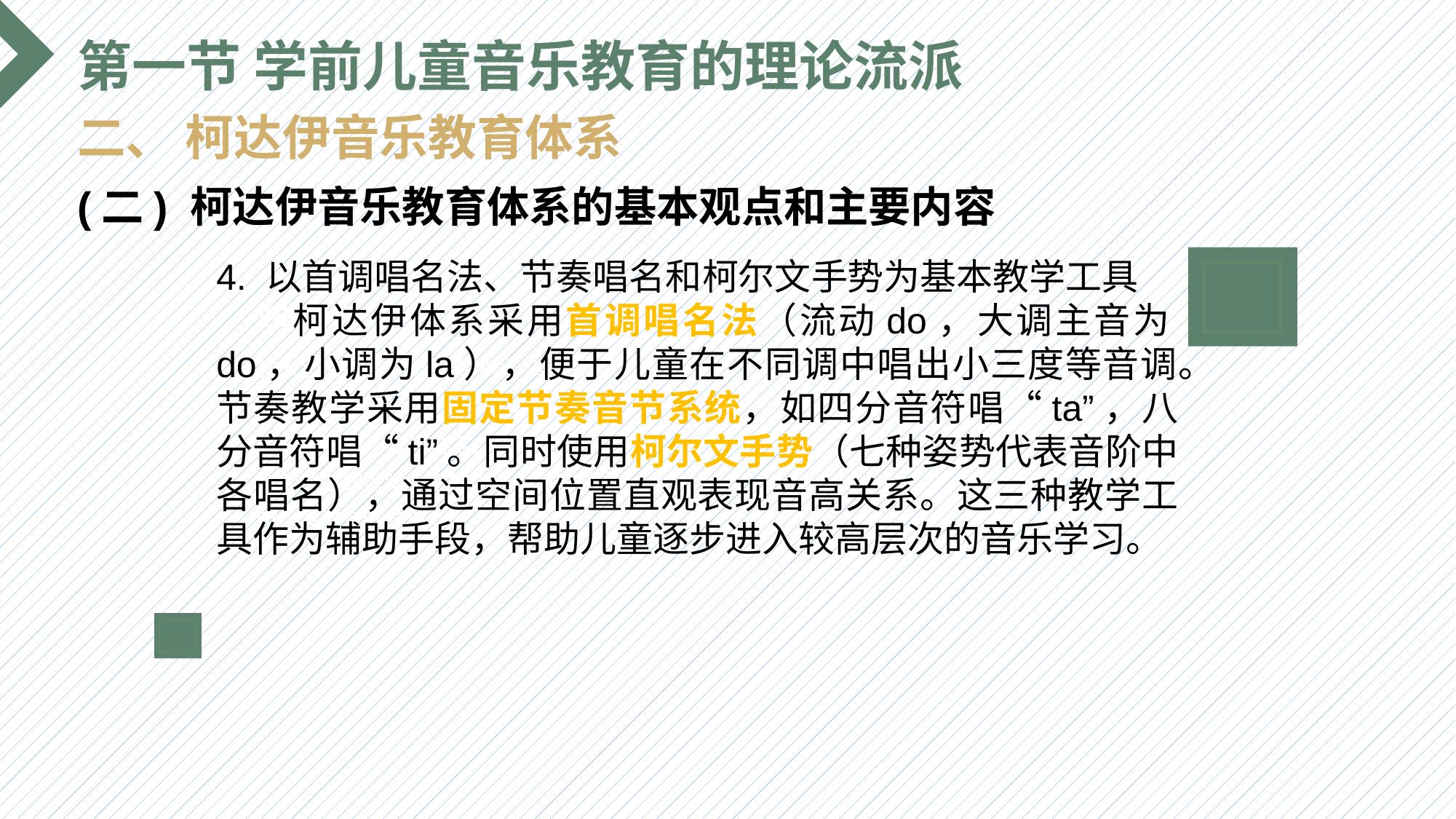

第一节 学前儿童音乐教育的理论流派
二、 柯达伊音乐教育体系
(二) 柯达伊音乐教育体系的基本观点和主要内容

4. 以首调唱名法、节奏唱名和柯尔文手势为基本教学工具
      柯达伊体系采用首调唱名法（流动do，大调主音为do，小调为la），便于儿童在不同调中唱出小三度等音调。节奏教学采用固定节奏音节系统，如四分音符唱“ta”，八分音符唱“ti”。同时使用柯尔文手势（七种姿势代表音阶中各唱名），通过空间位置直观表现音高关系。这三种教学工具作为辅助手段，帮助儿童逐步进入较高层次的音乐学习。

选题背景
输入您的内容，请简要说明，言简意赅即可输入您的内容，请简要说明，言简意赅即可输入您的内容，请简要说明，言简意赅即可输入您的内容，请简要说明，言简意赅即可